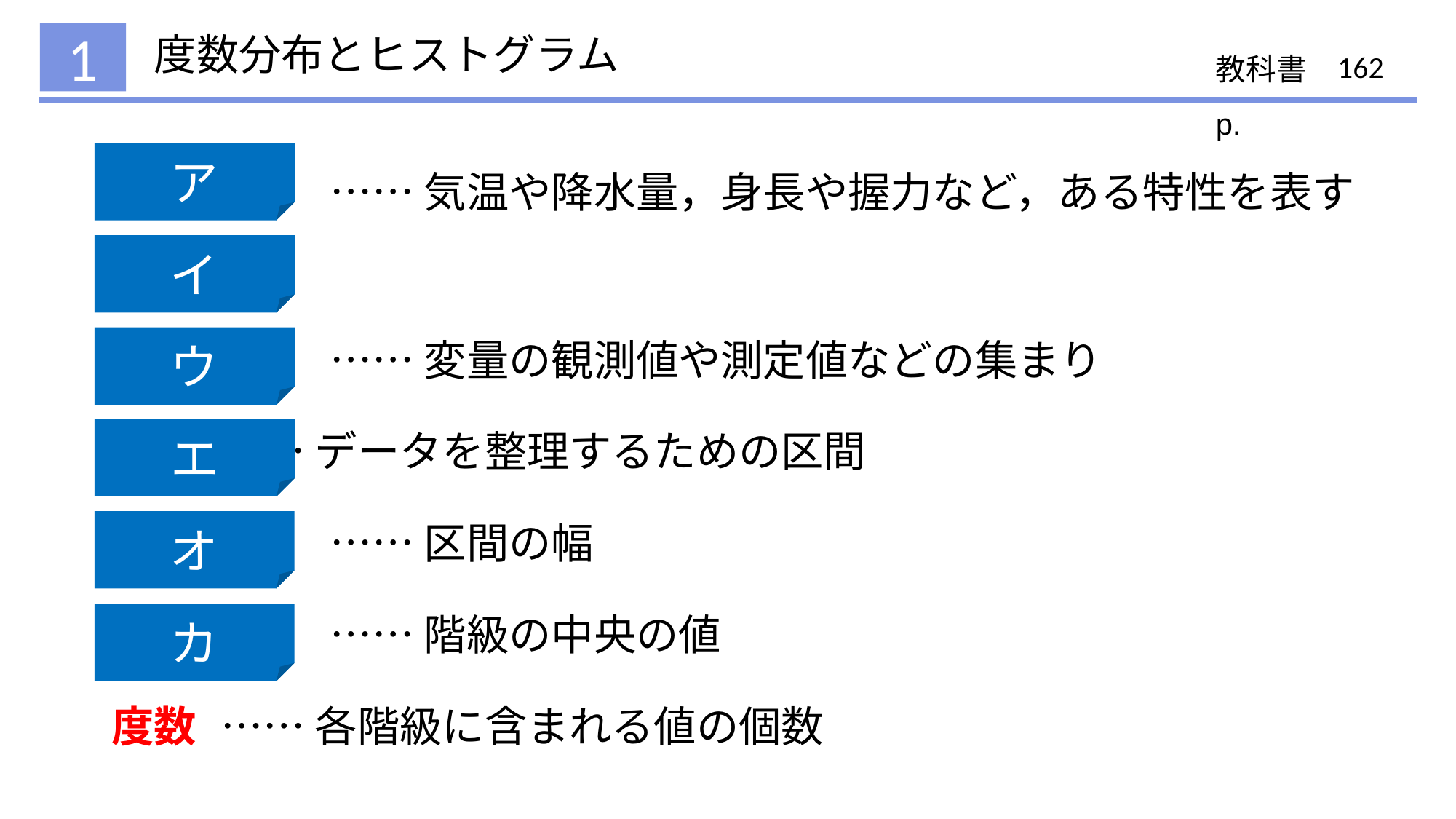

# 度数分布とヒストグラム
1
162
変量 　 	…… 気温や降水量，身長や握力など，ある特性を表す数量
データ	…… 変量の観測値や測定値などの集まり
階級	…… データを整理するための区間
階級の幅	…… 区間の幅
階級値	…… 階級の中央の値
度数	…… 各階級に含まれる値の個数
ア
イ
ウ
エ
オ
カ